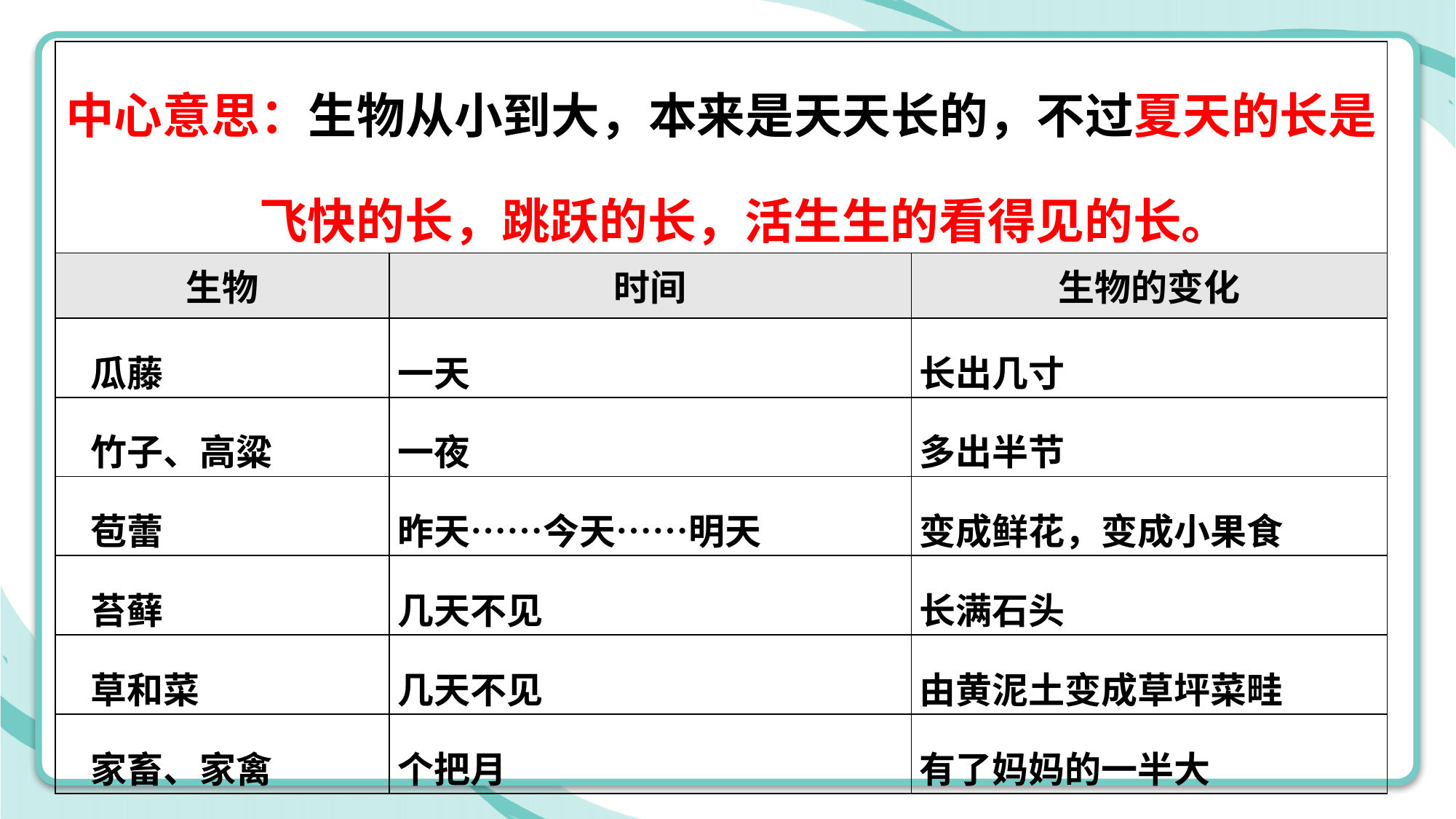

| 中心意思：生物从小到大，本来是天天长的，不过夏天的长是 飞快的长，跳跃的长，活生生的看得见的长。 |  |  |
| --- | --- | --- |
| 生物 | 时间 | 生物的变化 |
| 瓜藤 | 一天 | 长出几寸 |
| 竹子、高粱 | 一夜 | 多出半节 |
| 苞蕾 | 昨天……今天……明天 | 变成鲜花，变成小果食 |
| 苔藓 | 几天不见 | 长满石头 |
| 草和菜 | 几天不见 | 由黄泥土变成草坪菜畦 |
| 家畜、家禽 | 个把月 | 有了妈妈的一半大 |